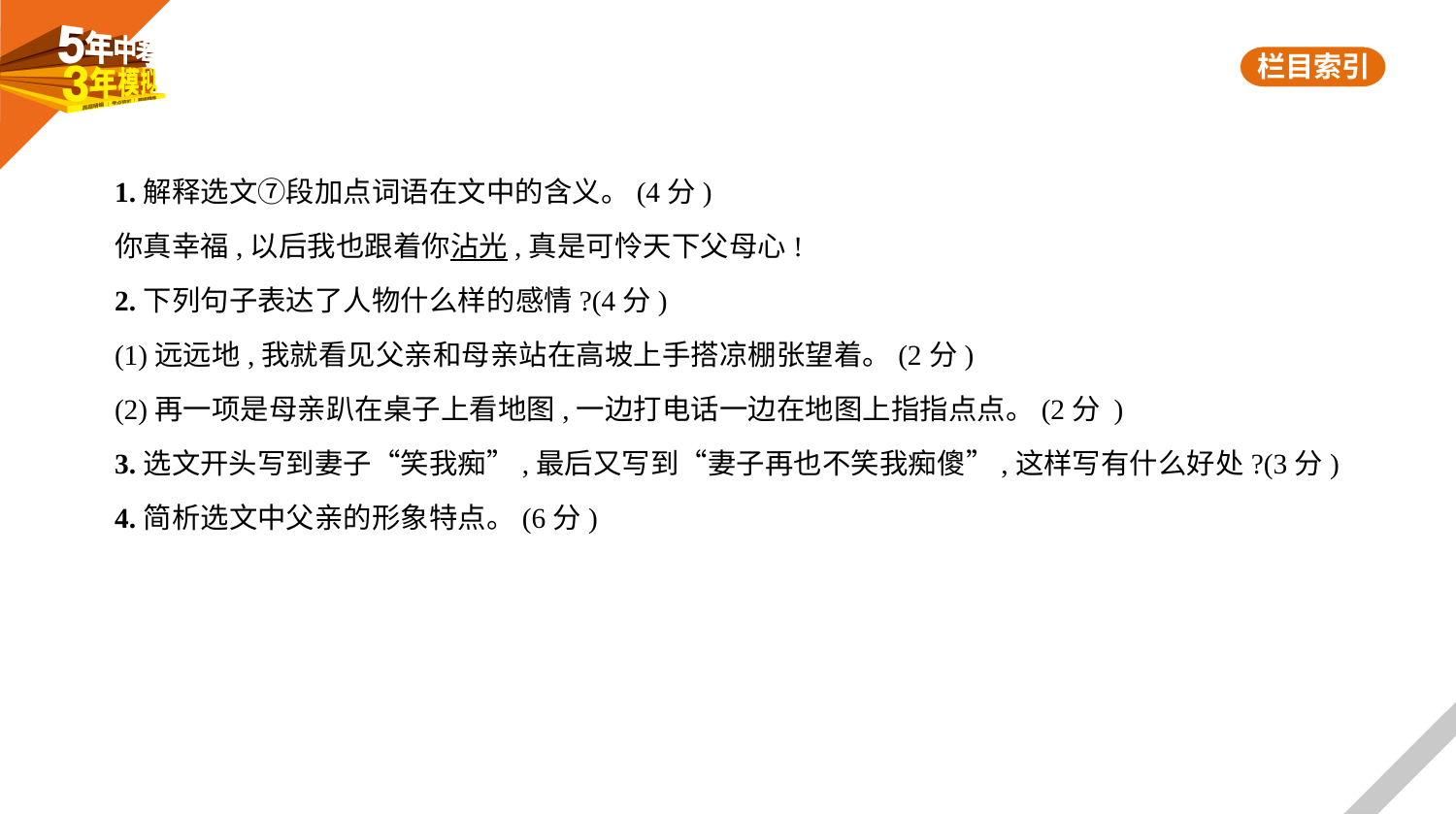

1.解释选文⑦段加点词语在文中的含义。(4分)
你真幸福,以后我也跟着你沾光,真是可怜天下父母心!
2.下列句子表达了人物什么样的感情?(4分)
(1)远远地,我就看见父亲和母亲站在高坡上手搭凉棚张望着。(2分)
(2)再一项是母亲趴在桌子上看地图,一边打电话一边在地图上指指点点。(2分 )
3.选文开头写到妻子“笑我痴”,最后又写到“妻子再也不笑我痴傻”,这样写有什么好处?(3分)
4.简析选文中父亲的形象特点。(6分)